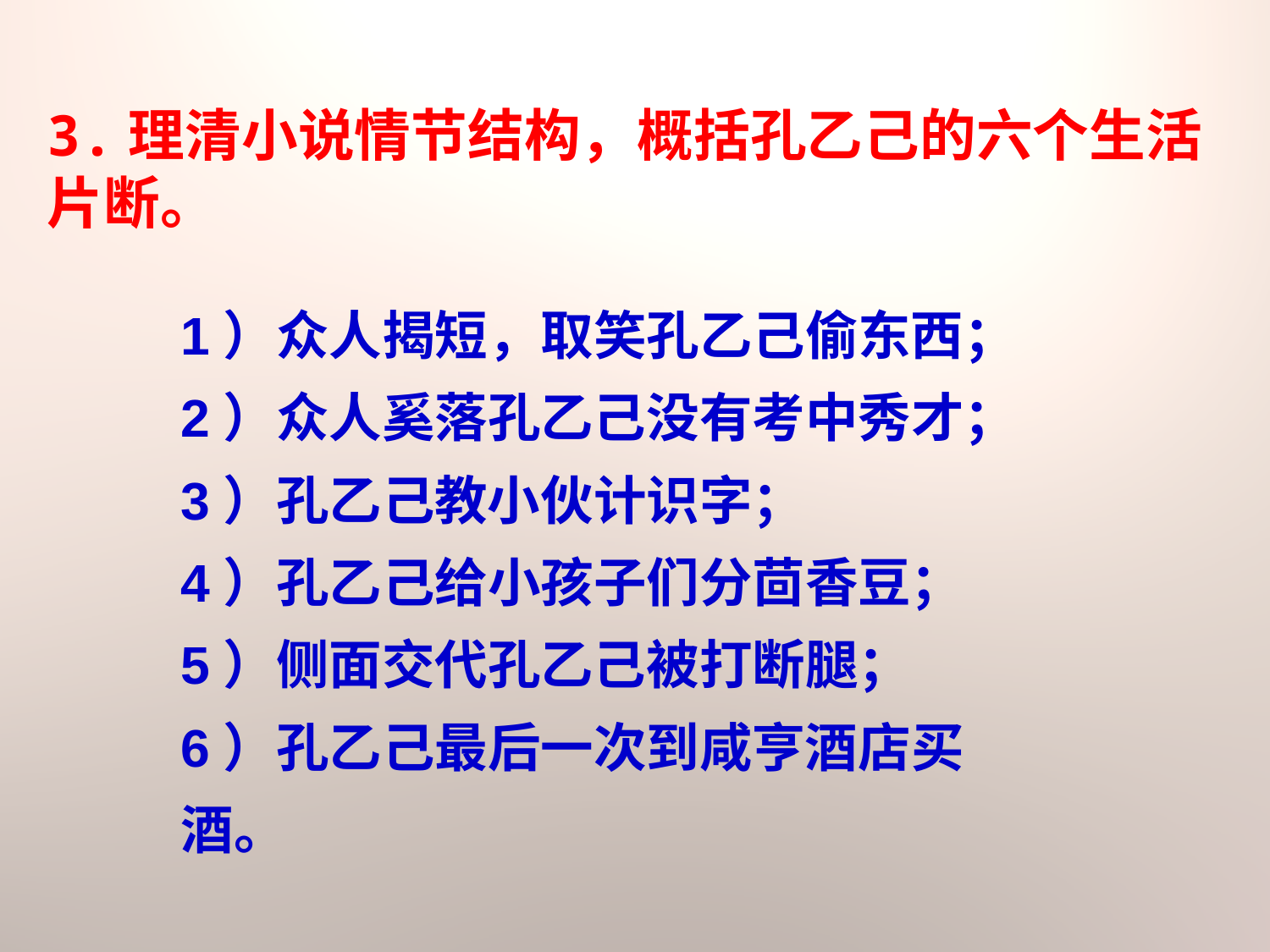

3.理清小说情节结构，概括孔乙己的六个生活片断。
1）众人揭短，取笑孔乙己偷东西；
2）众人奚落孔乙己没有考中秀才；
3）孔乙己教小伙计识字；
4）孔乙己给小孩子们分茴香豆；
5）侧面交代孔乙己被打断腿；
6）孔乙己最后一次到咸亨酒店买酒。